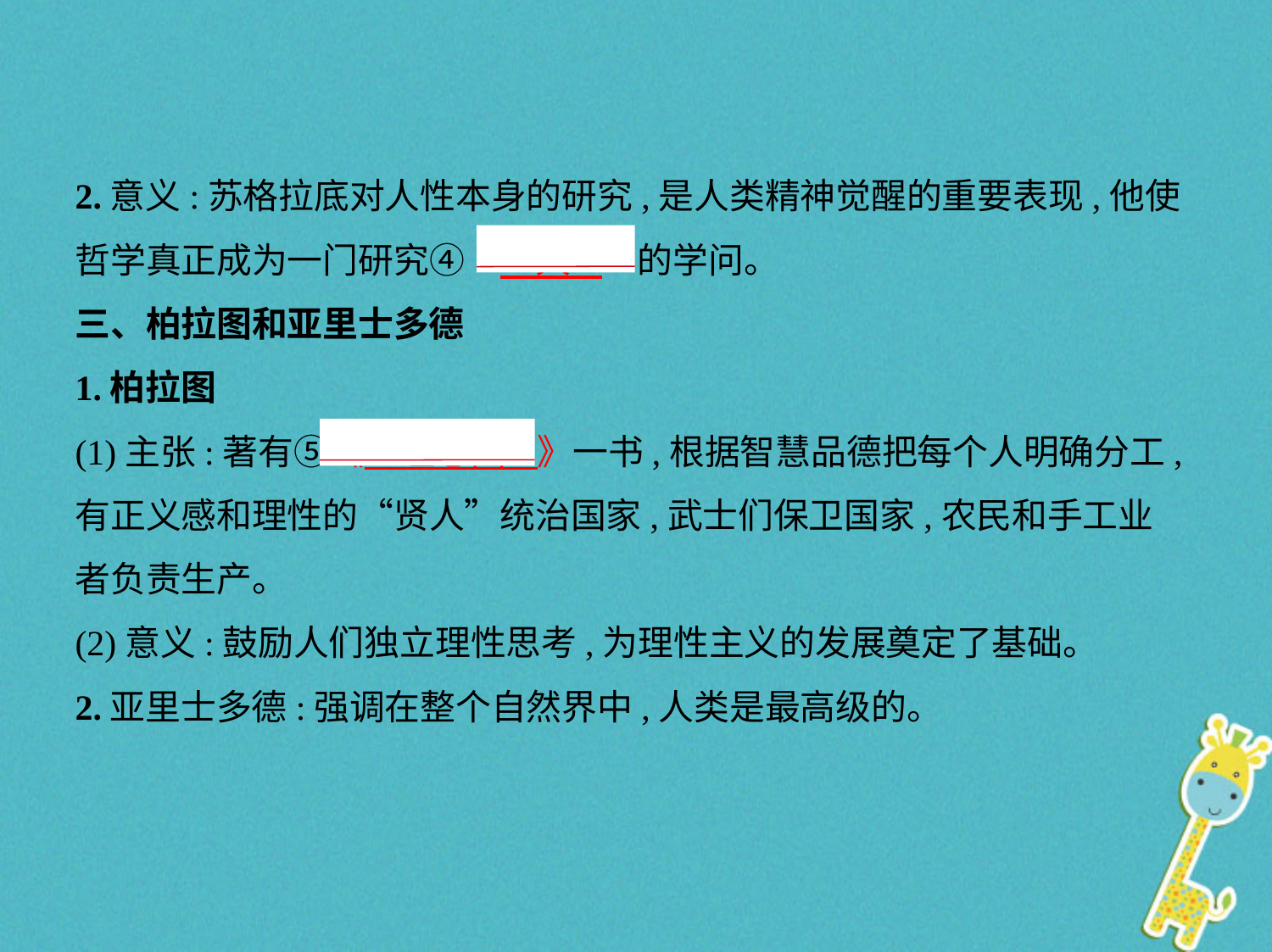

2.意义:苏格拉底对人性本身的研究,是人类精神觉醒的重要表现,他使
哲学真正成为一门研究④“　人    ”的学问。
三、柏拉图和亚里士多德
1.柏拉图
(1)主张:著有⑤《　理想国    》一书,根据智慧品德把每个人明确分工,
有正义感和理性的“贤人”统治国家,武士们保卫国家,农民和手工业
者负责生产。
(2)意义:鼓励人们独立理性思考,为理性主义的发展奠定了基础。
2.亚里士多德:强调在整个自然界中,人类是最高级的。